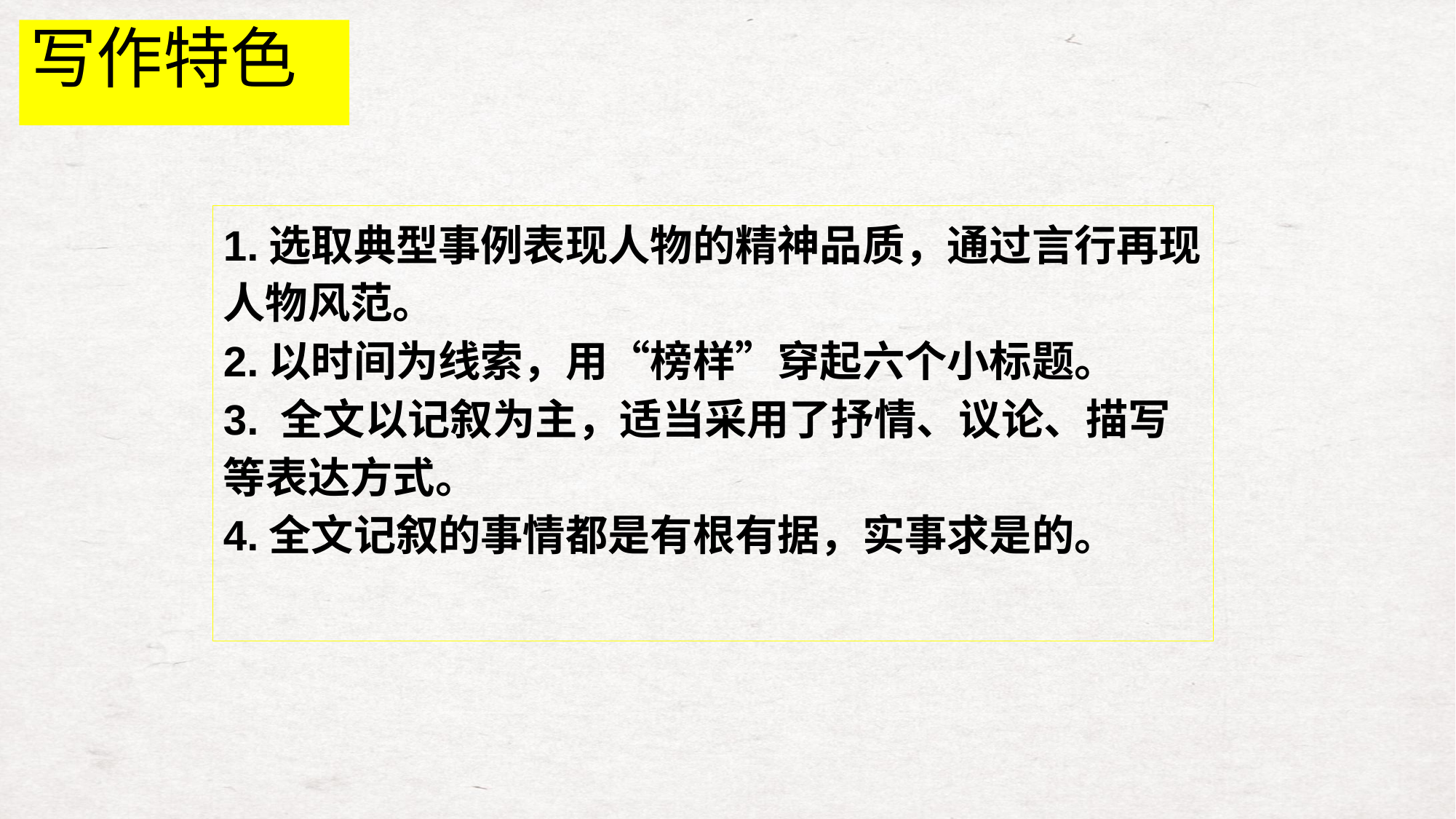

写作特色
1.选取典型事例表现人物的精神品质，通过言行再现人物风范。
2.以时间为线索，用“榜样”穿起六个小标题。
3. 全文以记叙为主，适当采用了抒情、议论、描写等表达方式。
4.全文记叙的事情都是有根有据，实事求是的。